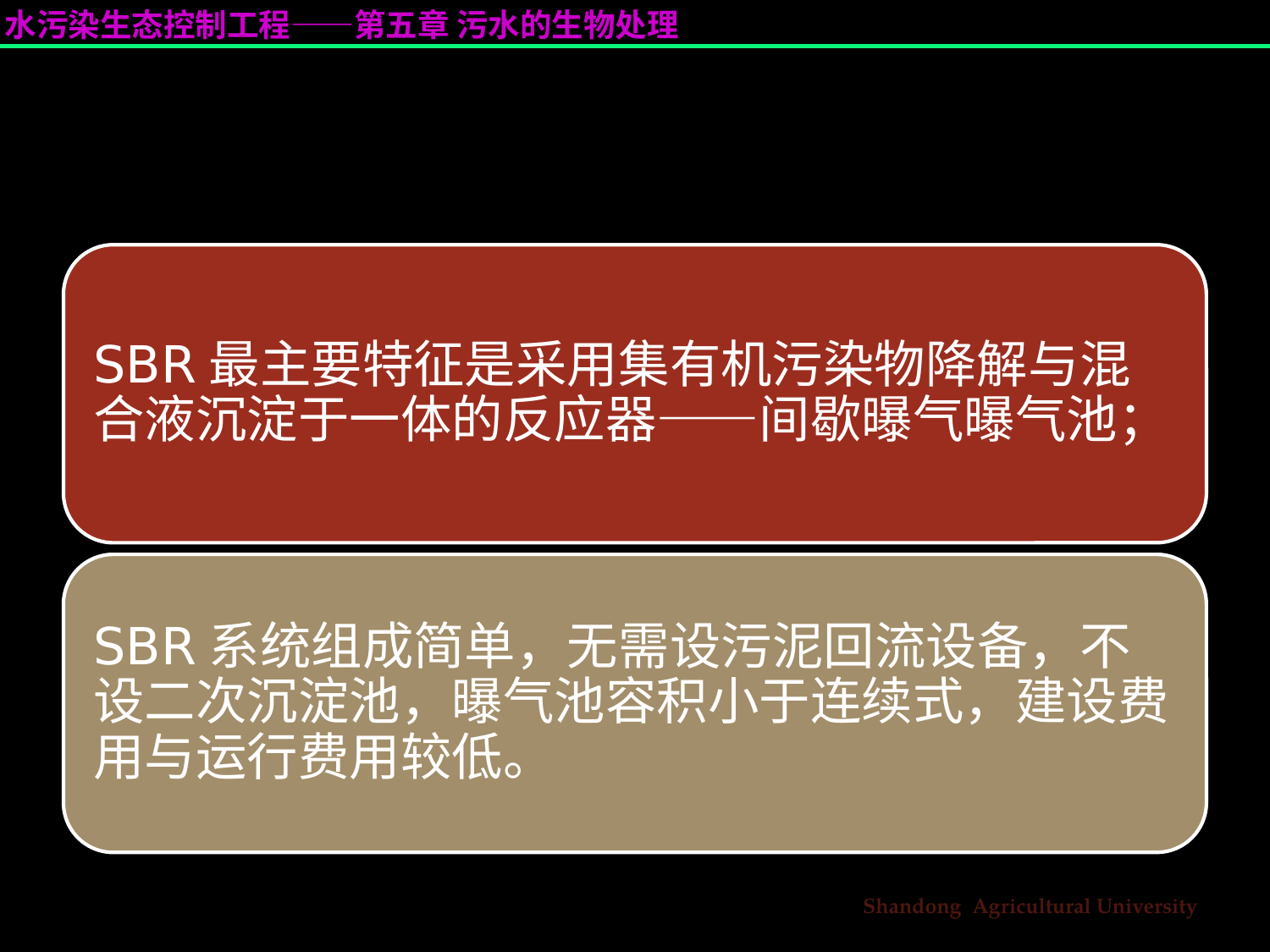

#
SBR最主要特征是采用集有机污染物降解与混合液沉淀于一体的反应器——间歇曝气曝气池；
SBR系统组成简单，无需设污泥回流设备，不设二次沉淀池，曝气池容积小于连续式，建设费用与运行费用较低。